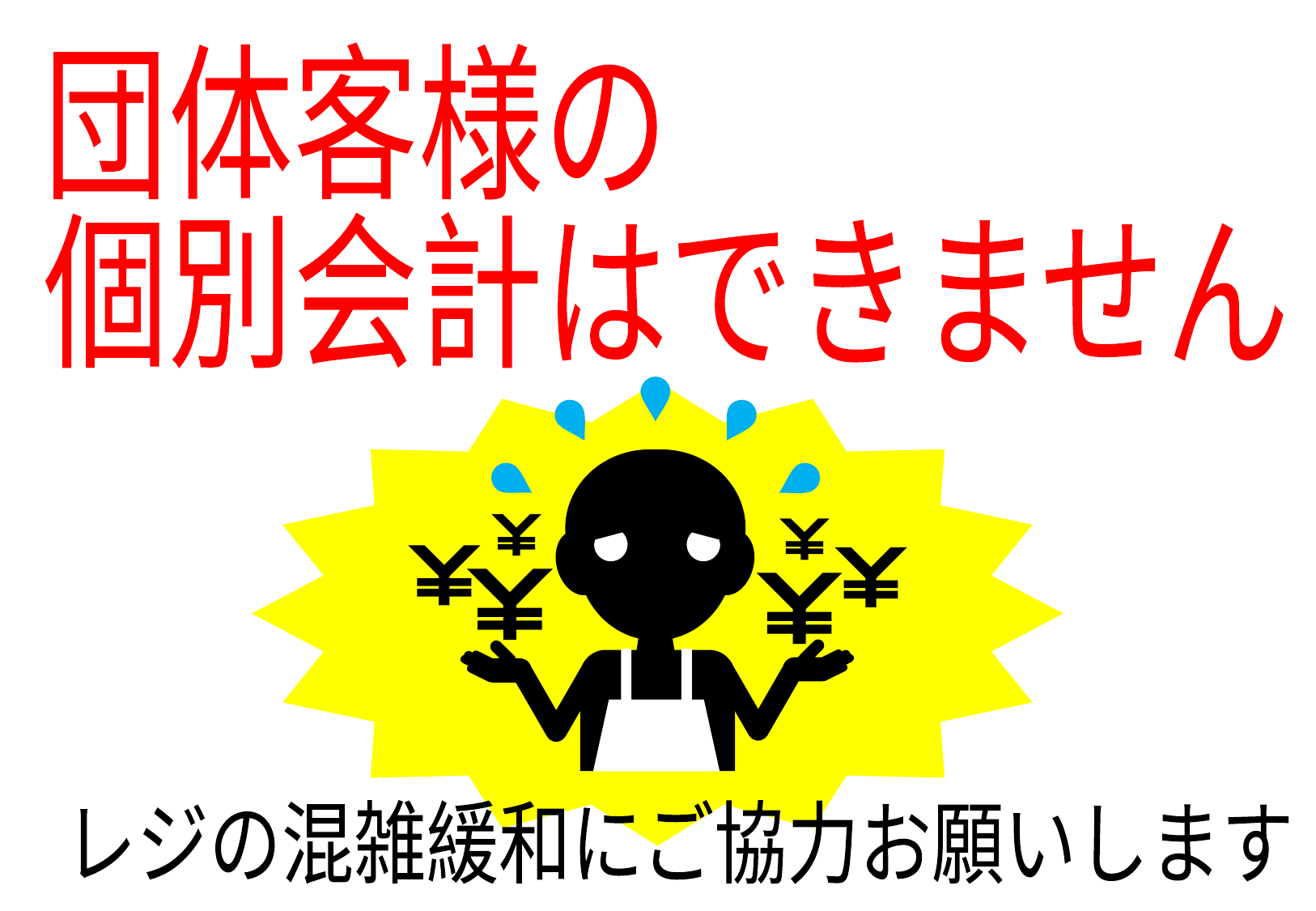

団体客様の
個別会計はできません

レジの混雑緩和にご協力お願いします